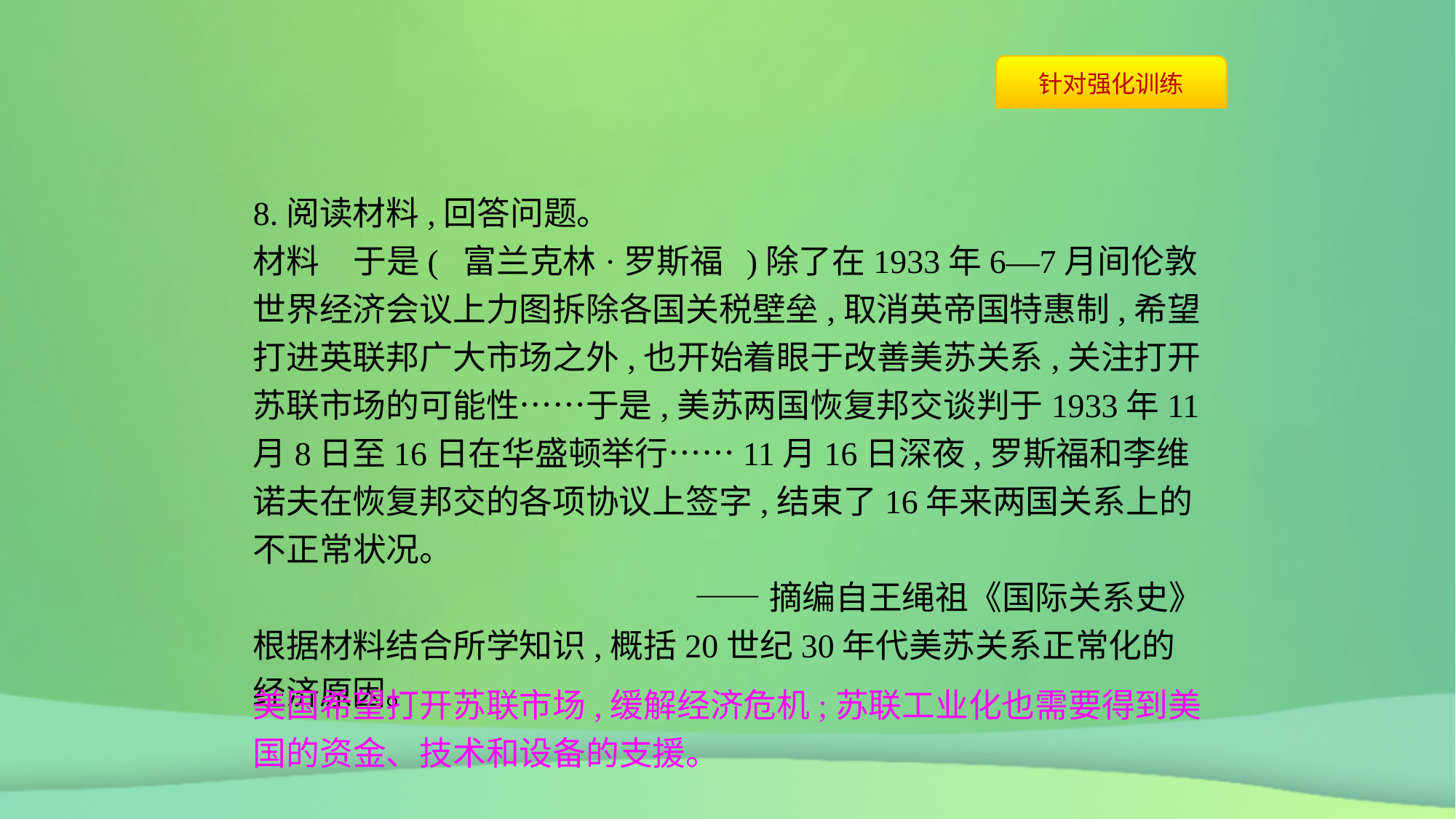

8.阅读材料,回答问题。
材料　于是(  富兰克林·罗斯福  )除了在1933年6—7月间伦敦世界经济会议上力图拆除各国关税壁垒,取消英帝国特惠制,希望打进英联邦广大市场之外,也开始着眼于改善美苏关系,关注打开苏联市场的可能性……于是,美苏两国恢复邦交谈判于1933年11月8日至16日在华盛顿举行……11月16日深夜,罗斯福和李维诺夫在恢复邦交的各项协议上签字,结束了16年来两国关系上的不正常状况。
——摘编自王绳祖《国际关系史》
根据材料结合所学知识,概括20世纪30年代美苏关系正常化的经济原因。
美国希望打开苏联市场,缓解经济危机;苏联工业化也需要得到美国的资金、技术和设备的支援。